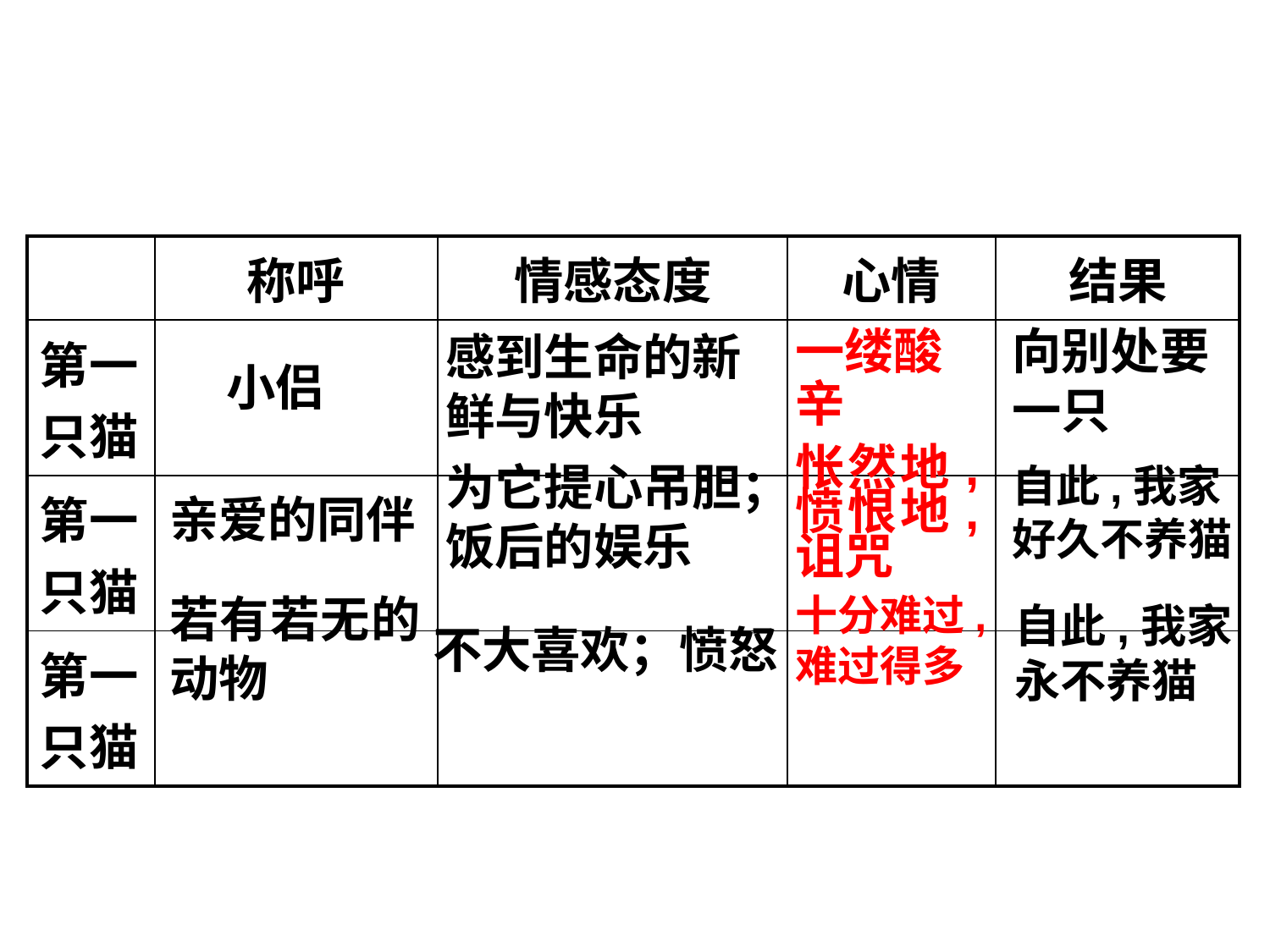

|  | 称呼 | 情感态度 | 心情 | 结果 |
| --- | --- | --- | --- | --- |
| 第一只猫 |  |  |  |  |
| 第一只猫 |  |  |  |  |
| 第一只猫 |  |  |  |  |
向别处要一只
感到生命的新鲜与快乐
一缕酸辛
小侣
怅然地,愤恨地,
诅咒
为它提心吊胆；
饭后的娱乐
自此,我家 好久不养猫
亲爱的同伴
若有若无的动物
十分难过,难过得多
自此,我家永不养猫
不大喜欢；愤怒